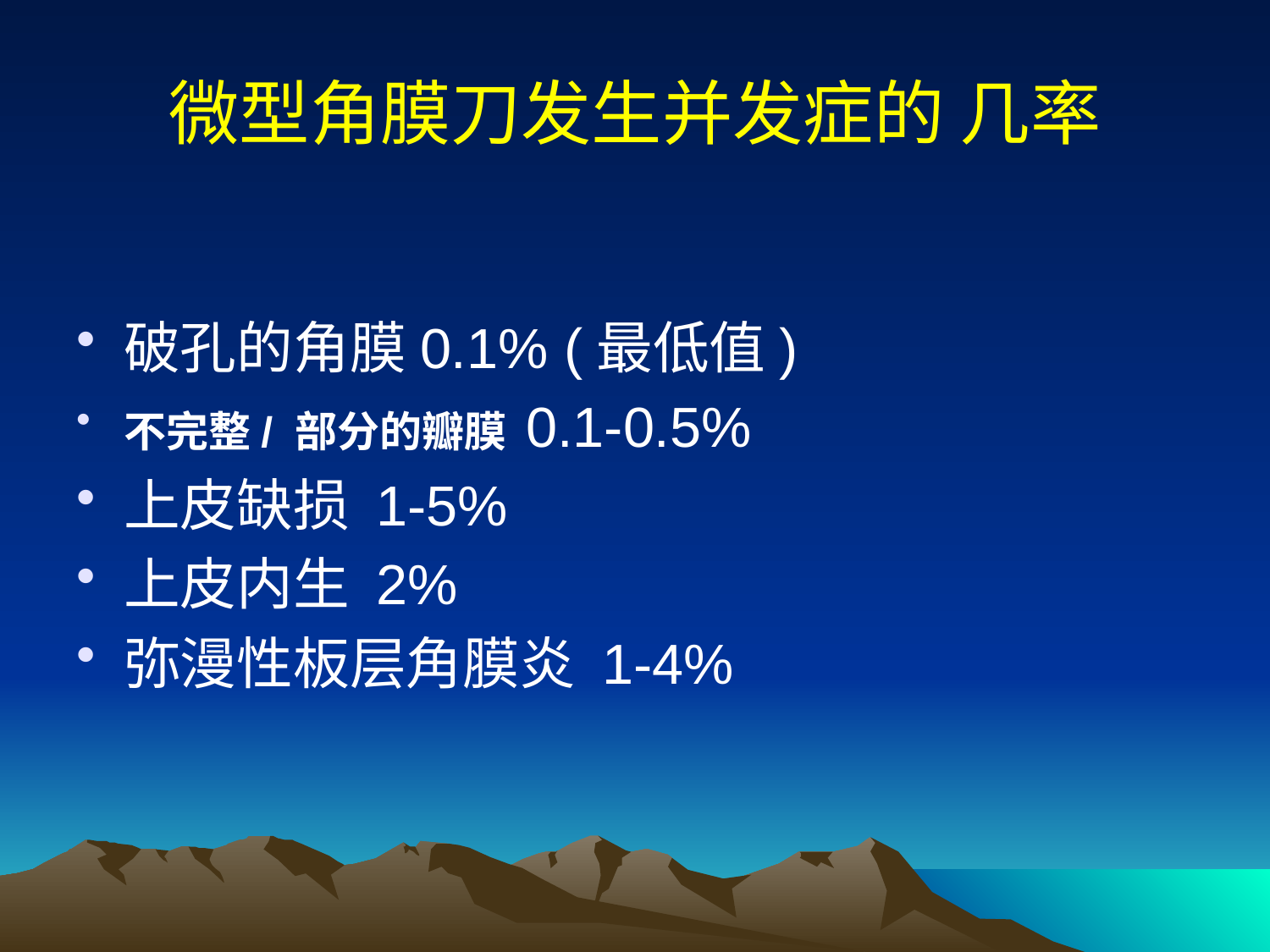

# 微型角膜刀发生并发症的 几率
破孔的角膜0.1% (最低值)
不完整/ 部分的瓣膜 0.1-0.5%
上皮缺损 1-5%
上皮内生 2%
弥漫性板层角膜炎 1-4%